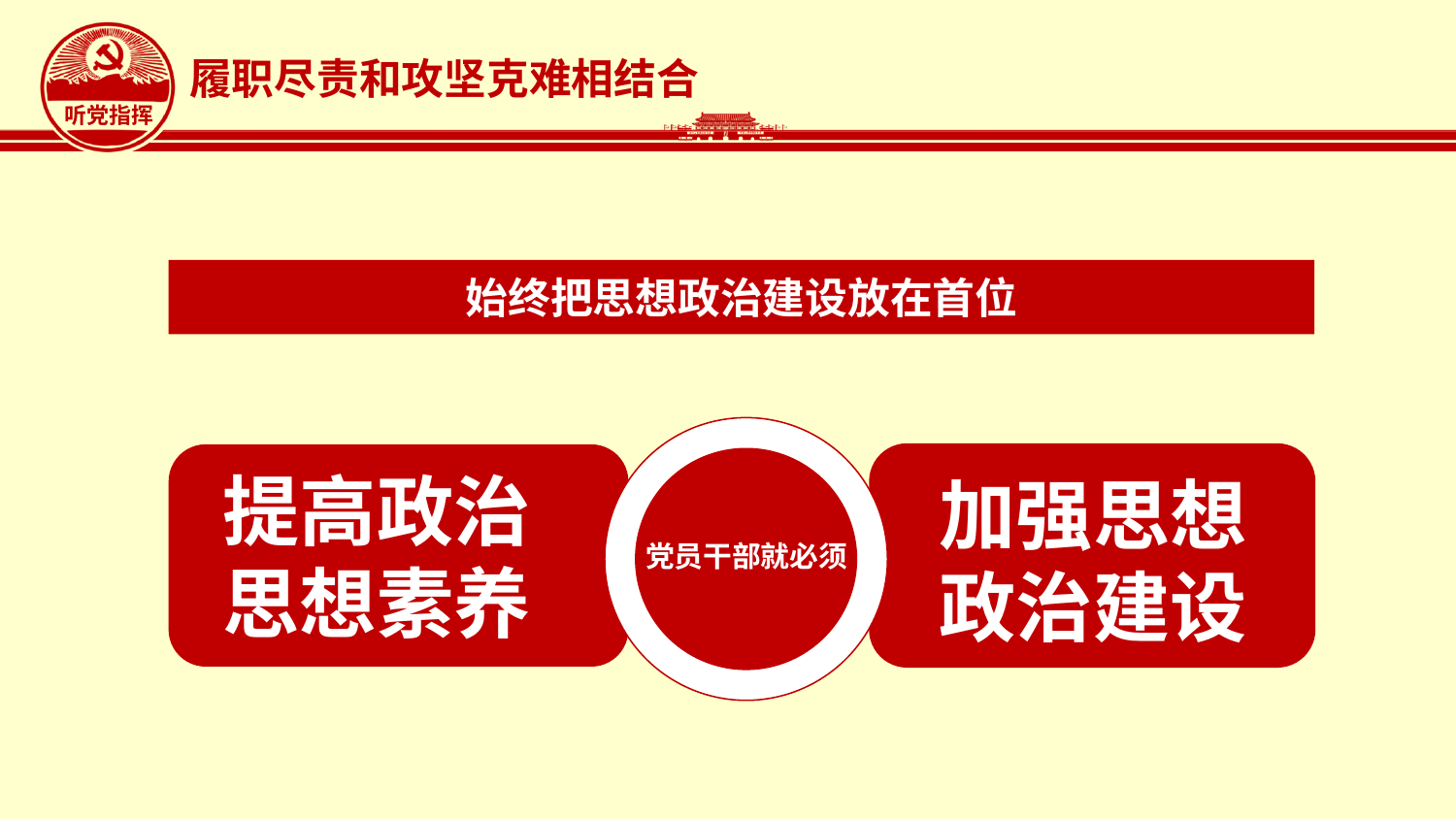

履职尽责和攻坚克难相结合
始终把思想政治建设放在首位

提高政治
思想素养

加强思想政治建设
党员干部就必须